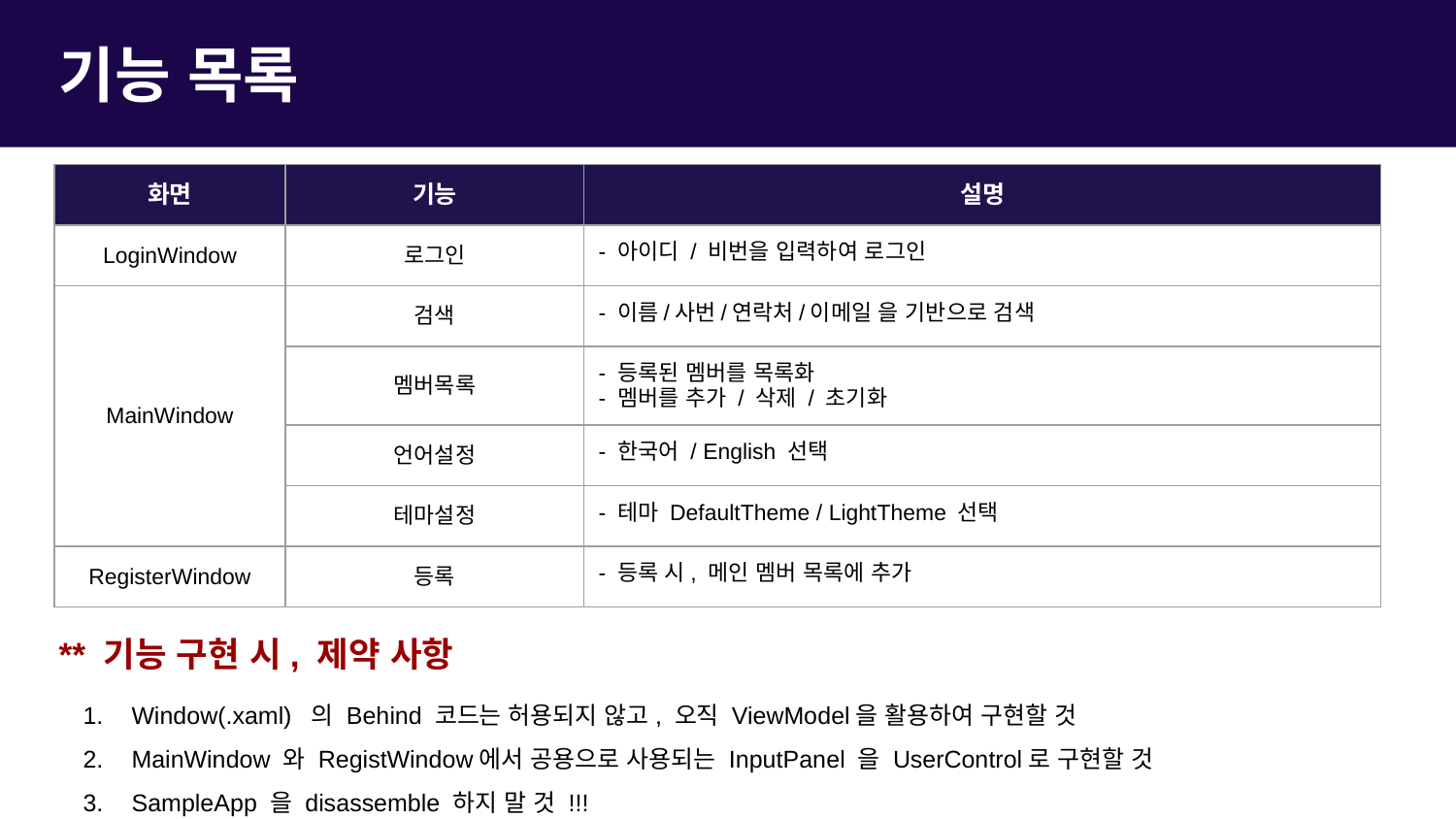

기능 목록
| 화면 | 기능 | 설명 |
| --- | --- | --- |
| LoginWindow | 로그인 | - 아이디 / 비번을 입력하여 로그인 |
| MainWindow | 검색 | - 이름/사번/연락처/이메일 을 기반으로 검색 |
|  | 멤버목록 | - 등록된 멤버를 목록화 - 멤버를 추가 / 삭제 / 초기화 |
|  | 언어설정 | - 한국어 / English 선택 |
|  | 테마설정 | - 테마 DefaultTheme / LightTheme 선택 |
| RegisterWindow | 등록 | - 등록 시, 메인 멤버 목록에 추가 |
** 기능 구현 시, 제약 사항
Window(.xaml)  의 Behind 코드는 허용되지 않고, 오직 ViewModel을 활용하여 구현할 것
MainWindow 와 RegistWindow에서 공용으로 사용되는 InputPanel 을 UserControl로 구현할 것
SampleApp 을 disassemble 하지 말 것 !!!